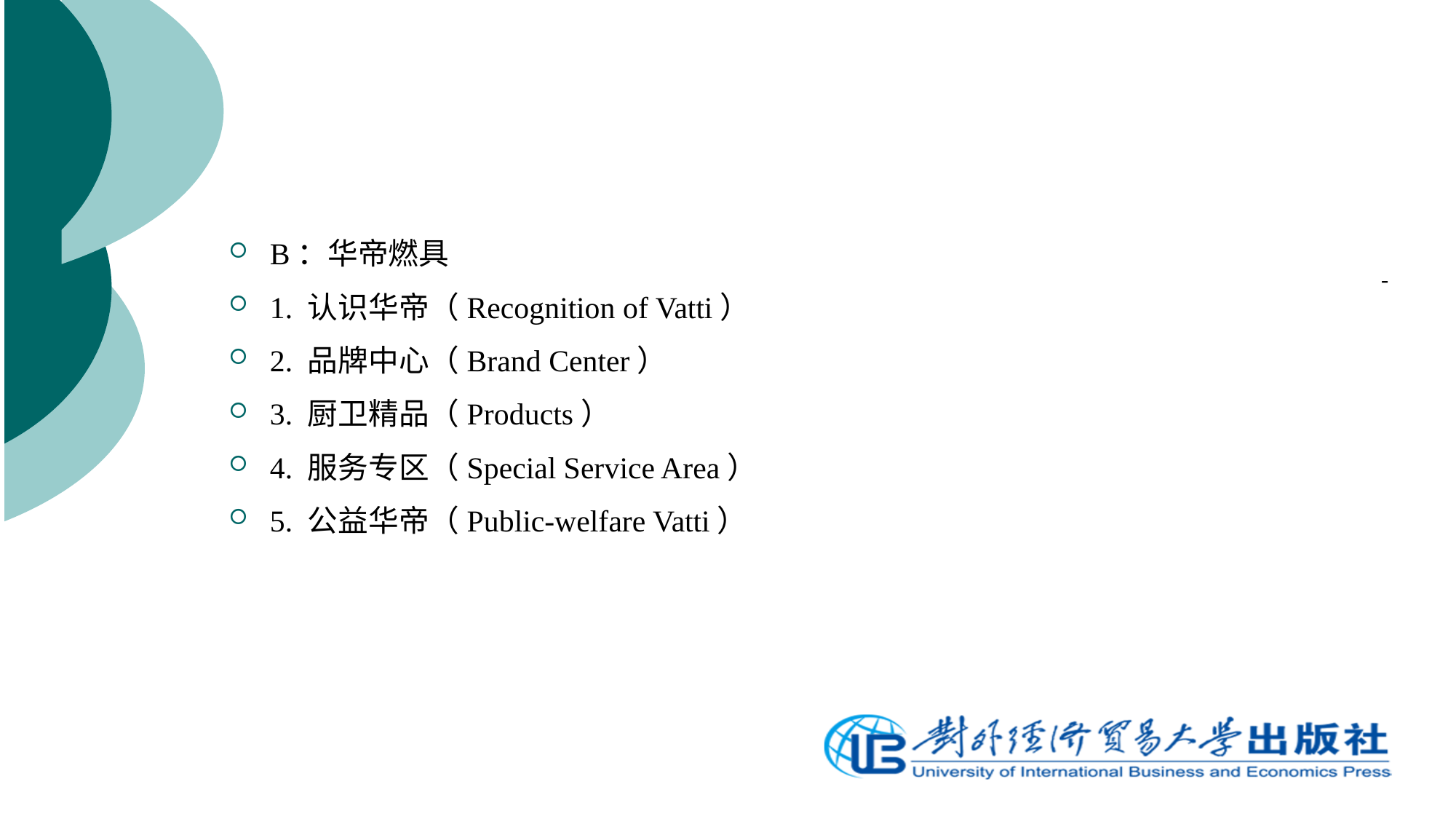

B：华帝燃具
1. 认识华帝（Recognition of Vatti）
2. 品牌中心（Brand Center）
3. 厨卫精品（Products）
4. 服务专区（Special Service Area）
5. 公益华帝（Public-welfare Vatti）